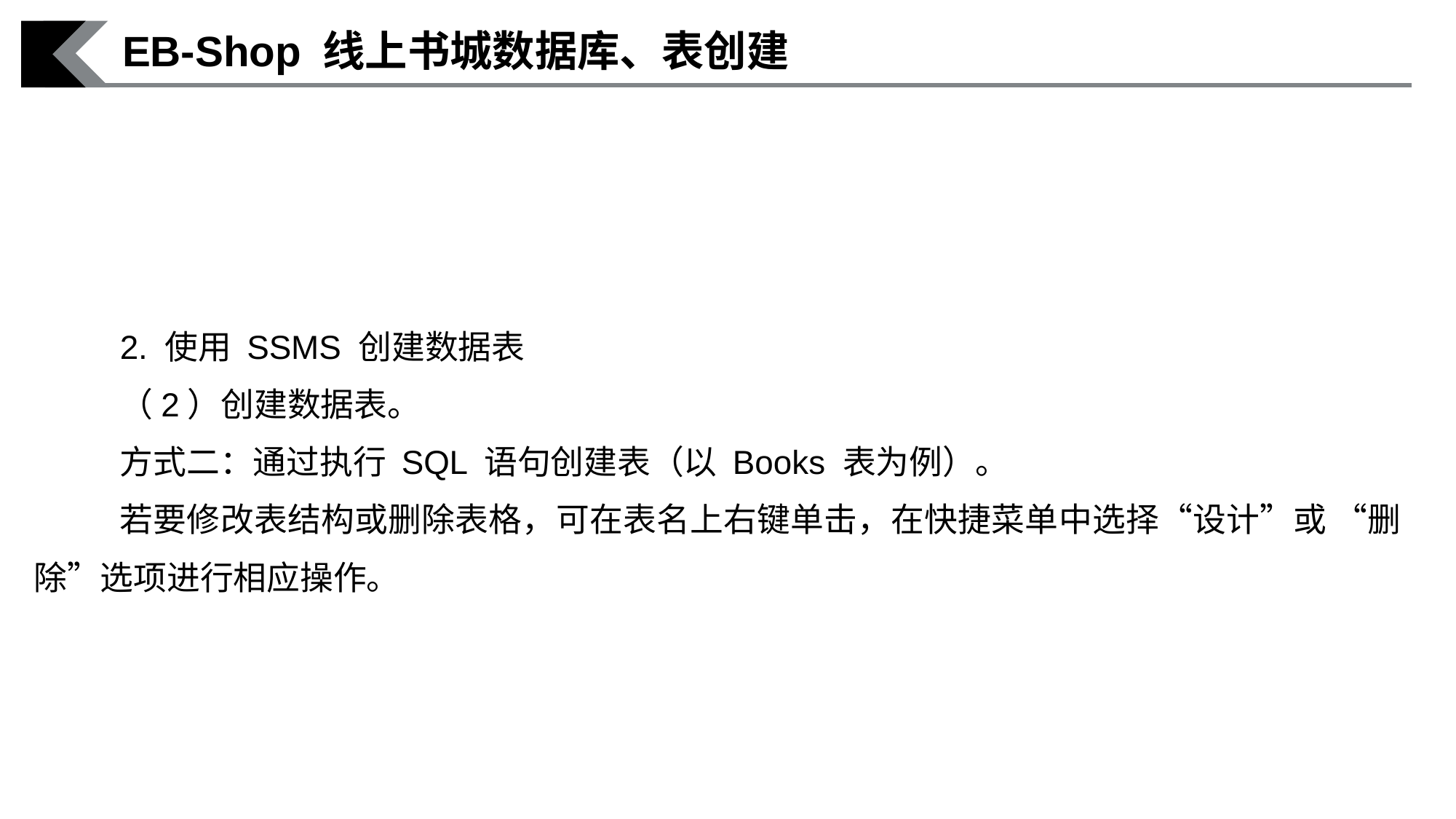

EB-Shop 线上书城数据库、表创建
2. 使用 SSMS 创建数据表
（2）创建数据表。
方式二：通过执行 SQL 语句创建表（以 Books 表为例）。
若要修改表结构或删除表格，可在表名上右键单击，在快捷菜单中选择“设计”或 “删除”选项进行相应操作。